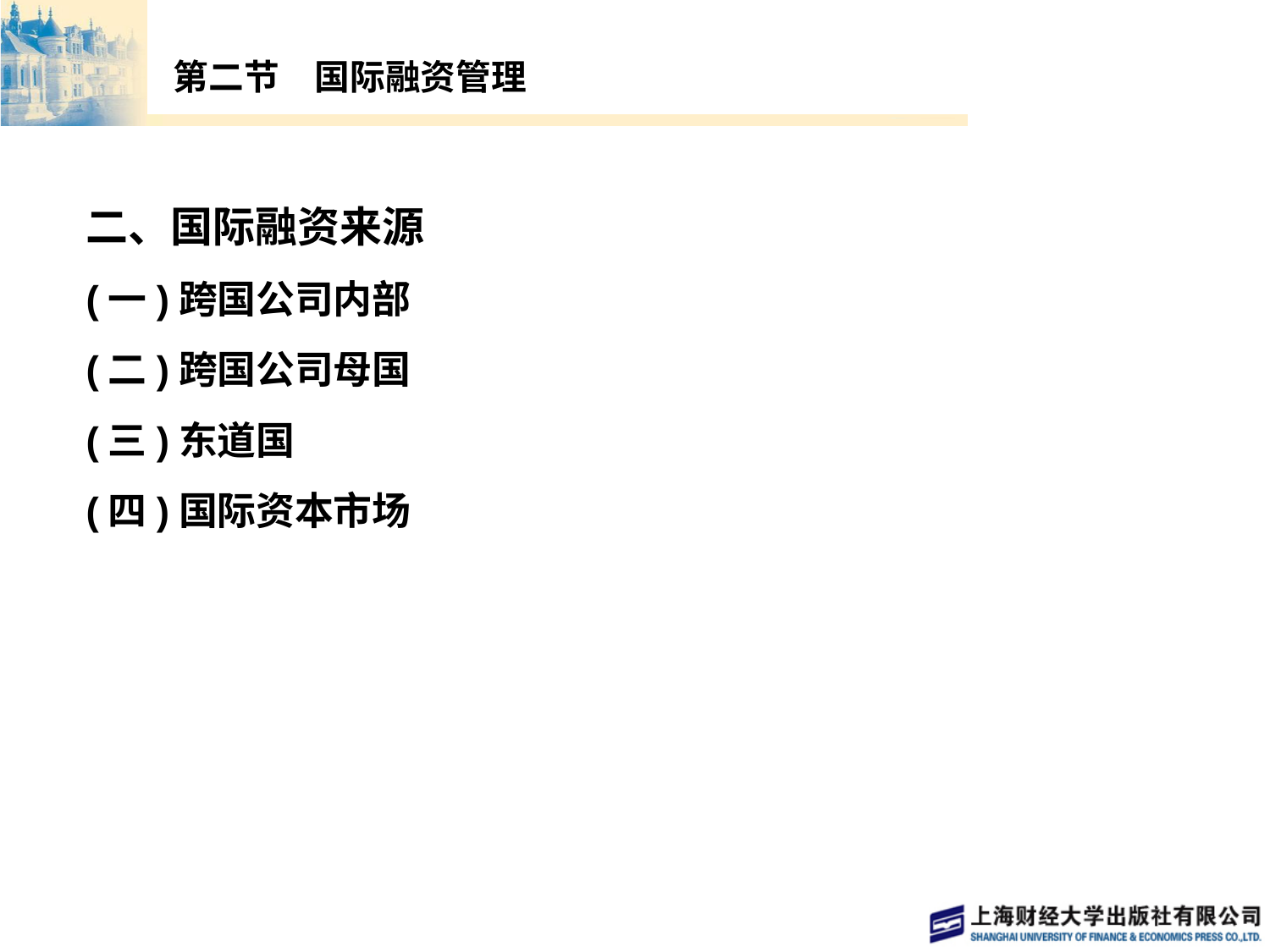

# 第二节　国际融资管理
二、国际融资来源
(一)跨国公司内部
(二)跨国公司母国
(三)东道国
(四)国际资本市场